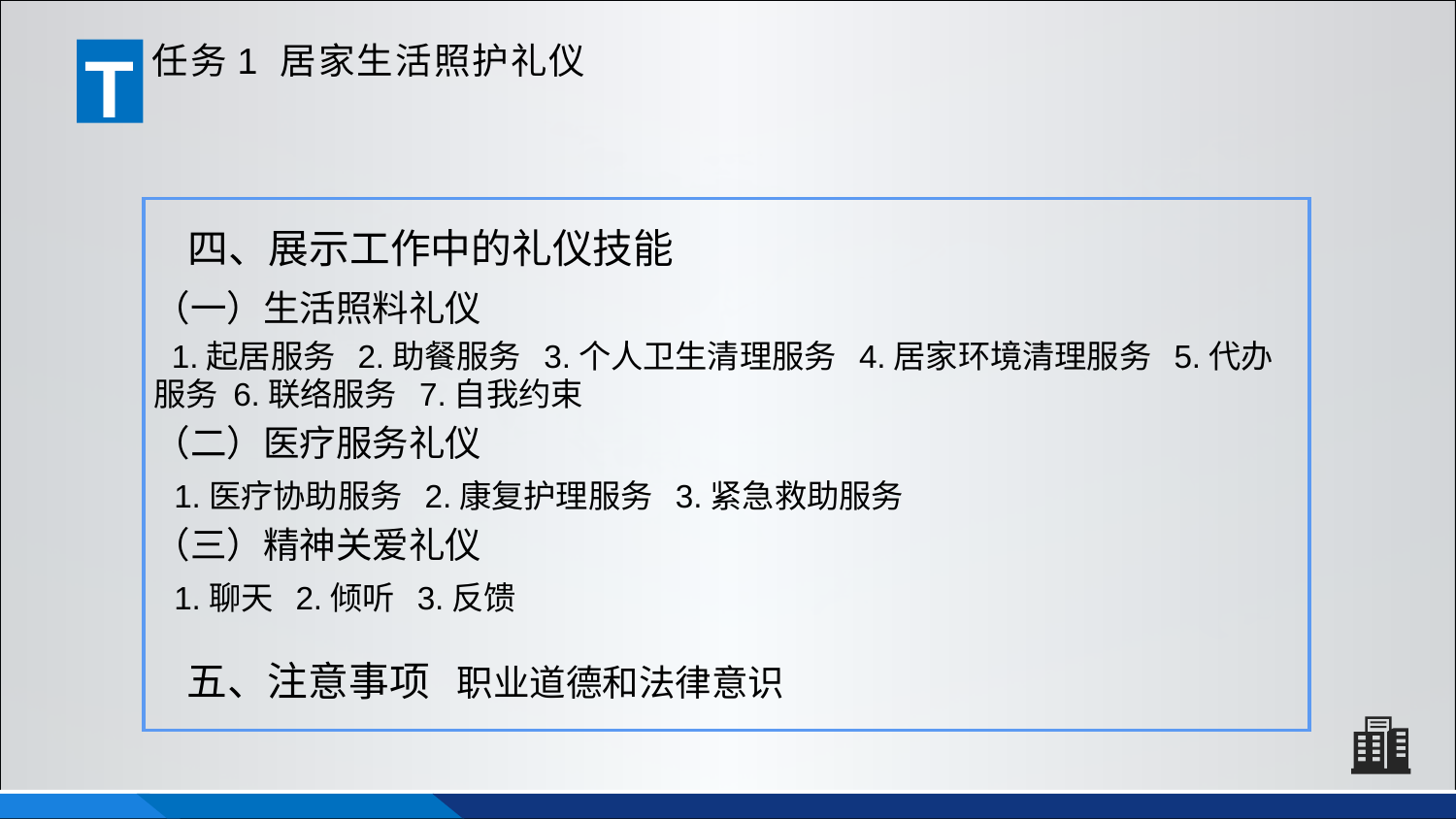

T
任务1 居家生活照护礼仪

四、展示工作中的礼仪技能
（一）生活照料礼仪
  1.起居服务  2.助餐服务  3.个人卫生清理服务  4.居家环境清理服务  5.代办服务 6.联络服务  7.自我约束
（二）医疗服务礼仪
  1.医疗协助服务  2.康复护理服务  3.紧急救助服务
（三）精神关爱礼仪
  1.聊天  2.倾听  3.反馈
五、注意事项   职业道德和法律意识